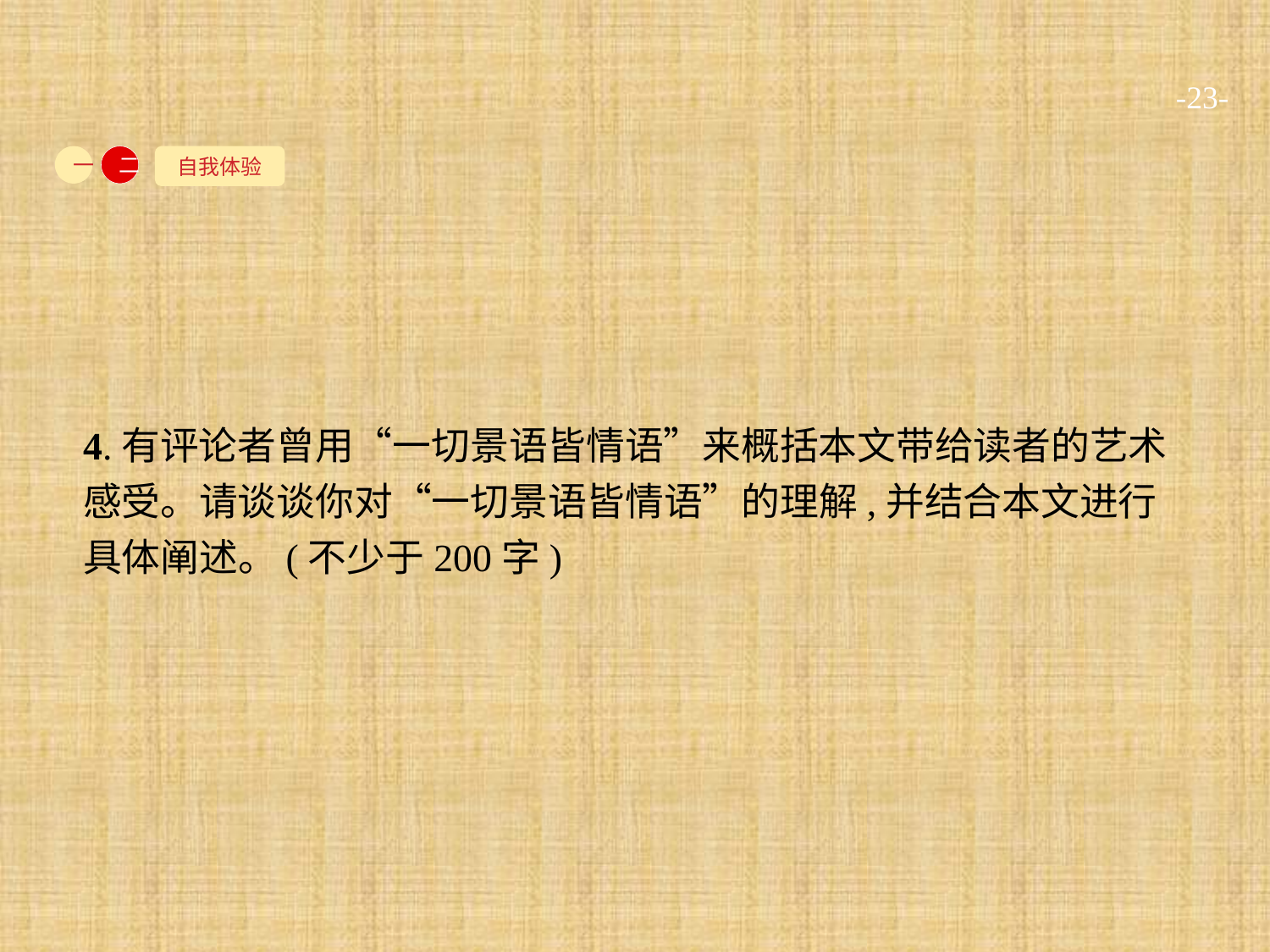

-23-
自我体验
一
二
4.有评论者曾用“一切景语皆情语”来概括本文带给读者的艺术感受。请谈谈你对“一切景语皆情语”的理解,并结合本文进行具体阐述。(不少于200字)